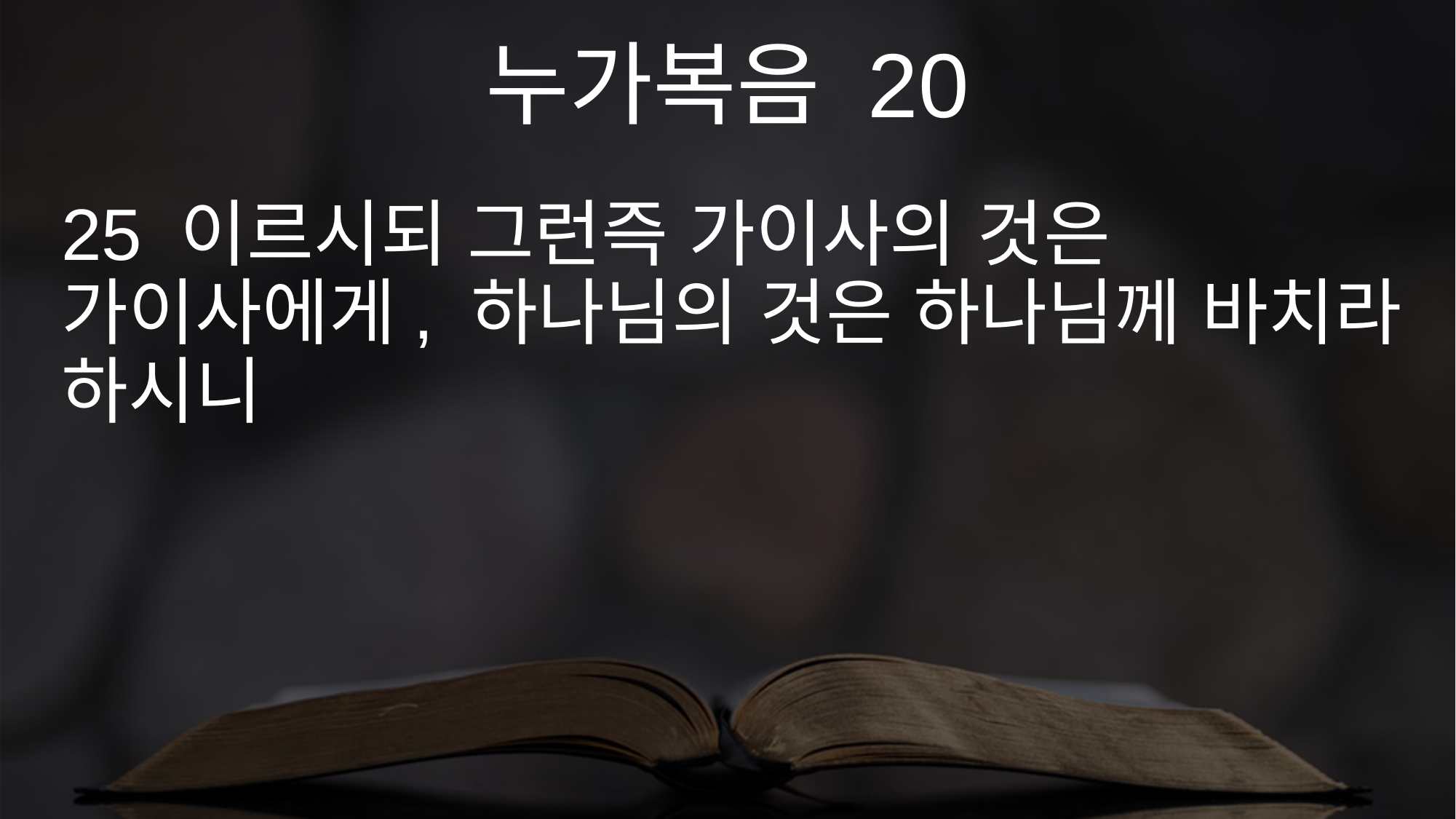

누가복음 20
25 이르시되 그런즉 가이사의 것은 가이사에게, 하나님의 것은 하나님께 바치라 하시니